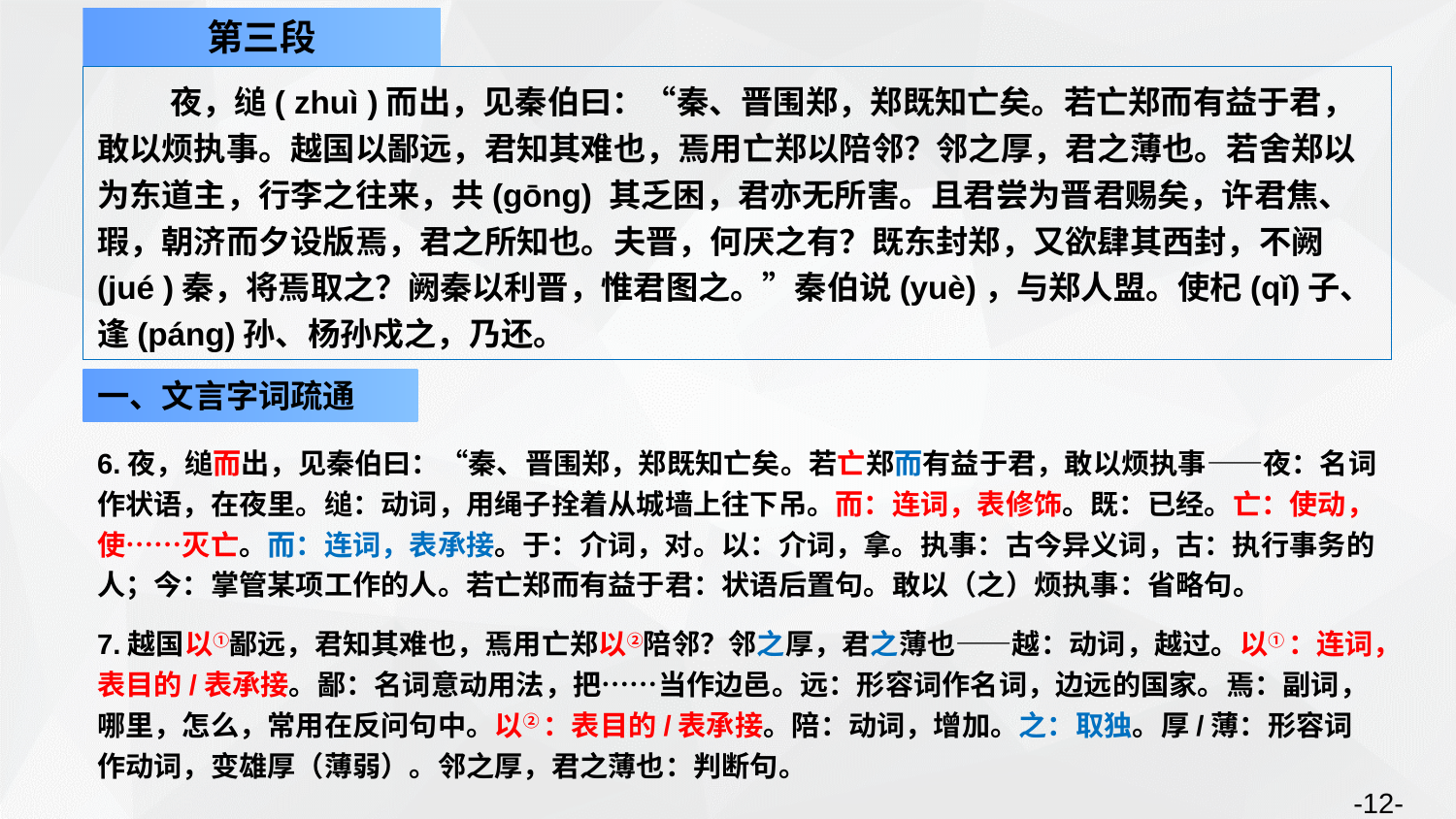

第三段
夜，缒( zhuì )而出，见秦伯曰：“秦、晋围郑，郑既知亡矣。若亡郑而有益于君，敢以烦执事。越国以鄙远，君知其难也，焉用亡郑以陪邻？邻之厚，君之薄也。若舍郑以为东道主，行李之往来，共(gōng) 其乏困，君亦无所害。且君尝为晋君赐矣，许君焦、瑕，朝济而夕设版焉，君之所知也。夫晋，何厌之有？既东封郑，又欲肆其西封，不阙(jué )秦，将焉取之？阙秦以利晋，惟君图之。”秦伯说(yuè)，与郑人盟。使杞(qǐ)子、逢(páng)孙、杨孙戍之，乃还。
一、文言字词疏通
6.夜，缒而出，见秦伯曰：“秦、晋围郑，郑既知亡矣。若亡郑而有益于君，敢以烦执事——夜：名词作状语，在夜里。缒：动词，用绳子拴着从城墙上往下吊。而：连词，表修饰。既：已经。亡：使动，使……灭亡。而：连词，表承接。于：介词，对。以：介词，拿。执事：古今异义词，古：执行事务的人；今：掌管某项工作的人。若亡郑而有益于君：状语后置句。敢以（之）烦执事：省略句。
7.越国以①鄙远，君知其难也，焉用亡郑以②陪邻？邻之厚，君之薄也——越：动词，越过。以① ：连词，表目的/表承接。鄙：名词意动用法，把……当作边邑。远：形容词作名词，边远的国家。焉：副词，哪里，怎么，常用在反问句中。以② ：表目的/表承接。陪：动词，增加。之：取独。厚/薄：形容词作动词，变雄厚（薄弱）。邻之厚，君之薄也：判断句。
-12-